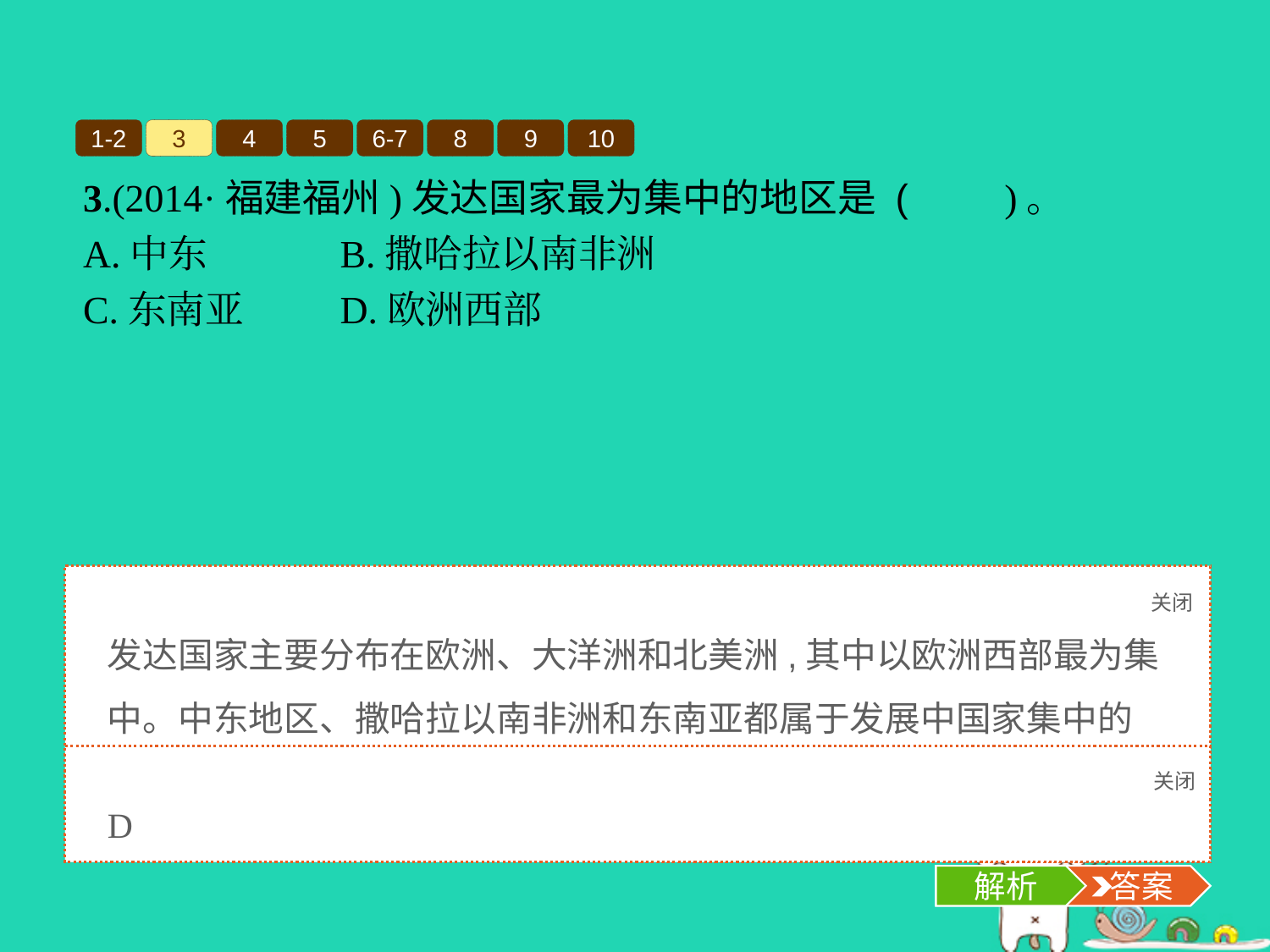

1-2
3
4
5
6-7
8
9
10
3.(2014·福建福州)发达国家最为集中的地区是 (　　)。
A.中东		B.撒哈拉以南非洲
C.东南亚	D.欧洲西部

关闭
解析

发达国家主要分布在欧洲、大洋洲和北美洲,其中以欧洲西部最为集中。中东地区、撒哈拉以南非洲和东南亚都属于发展中国家集中的地区。

关闭
解析
  答案

D
解析
  答案